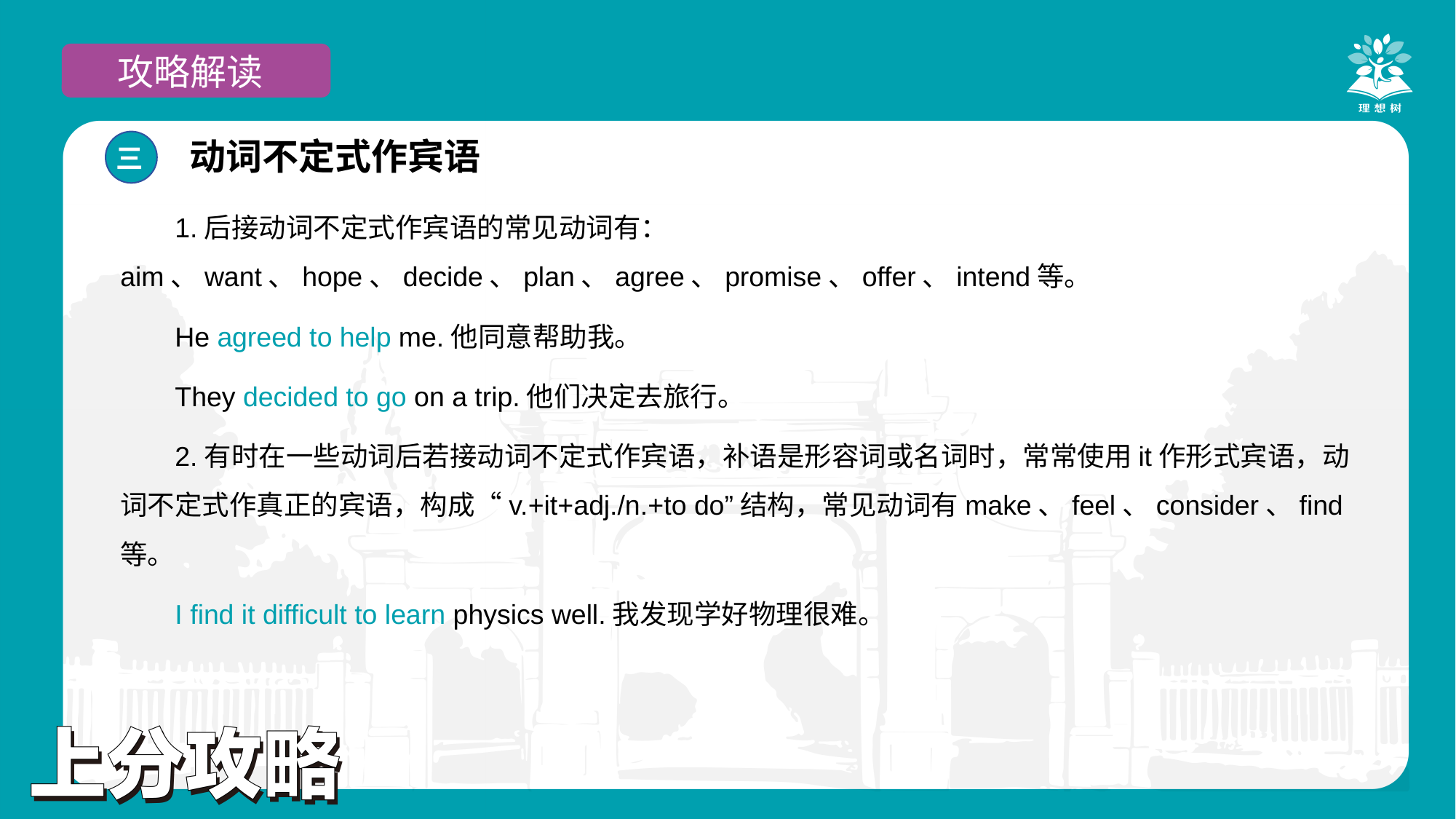

攻略解读
动词不定式作宾语

三
1.后接动词不定式作宾语的常见动词有：aim、want、hope、decide、plan、agree、promise、offer、intend等。
He agreed to help me.他同意帮助我。
They decided to go on a trip.他们决定去旅行。
2.有时在一些动词后若接动词不定式作宾语，补语是形容词或名词时，常常使用it作形式宾语，动词不定式作真正的宾语，构成“v.+it+adj./n.+to do”结构，常见动词有make、feel、consider、find等。
I find it difficult to learn physics well.我发现学好物理很难。